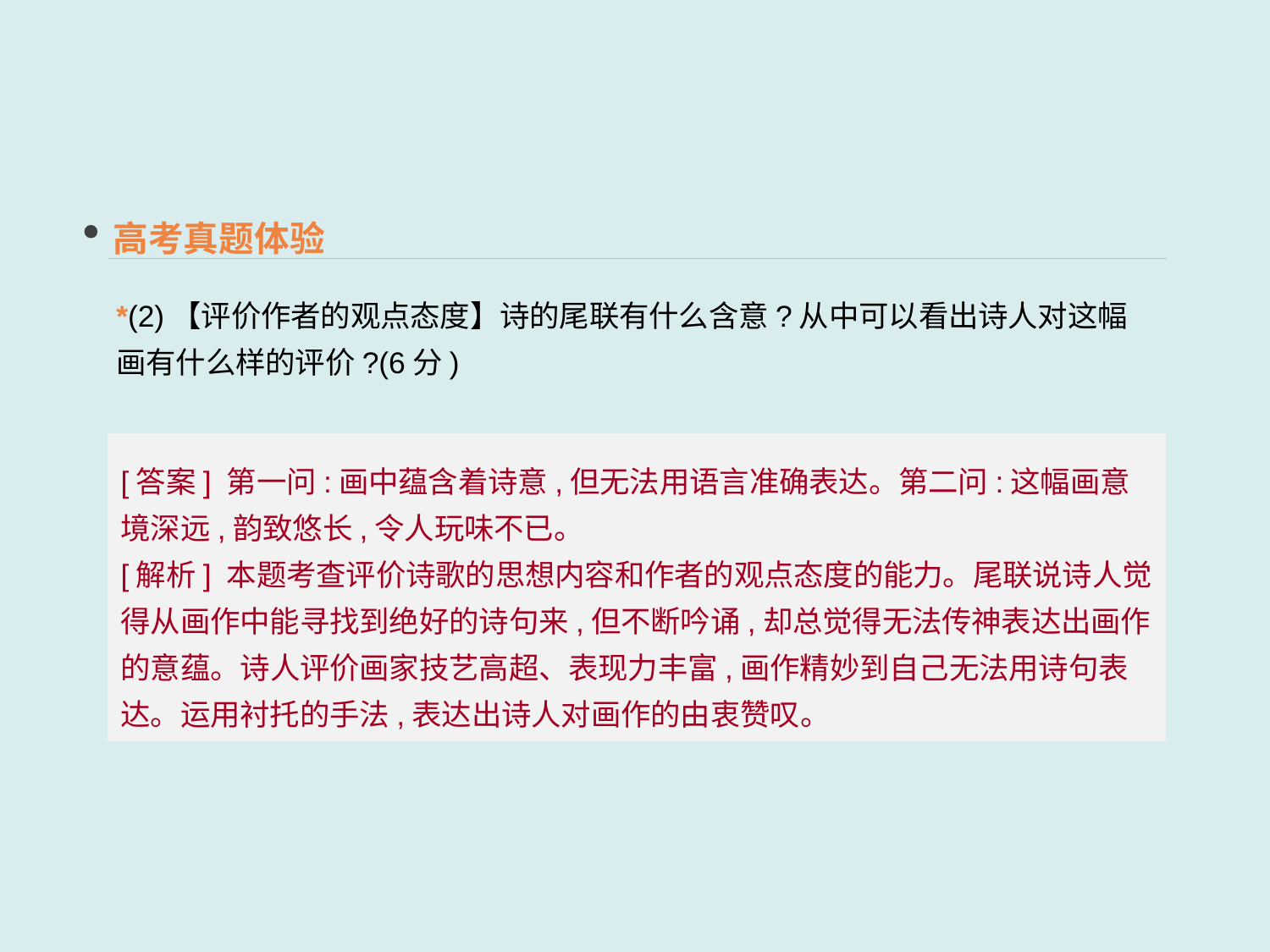

高考真题体验

*(2)【评价作者的观点态度】诗的尾联有什么含意?从中可以看出诗人对这幅画有什么样的评价?(6分)

[答案] 第一问:画中蕴含着诗意,但无法用语言准确表达。第二问:这幅画意境深远,韵致悠长,令人玩味不已。
[解析] 本题考查评价诗歌的思想内容和作者的观点态度的能力。尾联说诗人觉得从画作中能寻找到绝好的诗句来,但不断吟诵,却总觉得无法传神表达出画作的意蕴。诗人评价画家技艺高超、表现力丰富,画作精妙到自己无法用诗句表达。运用衬托的手法,表达出诗人对画作的由衷赞叹。